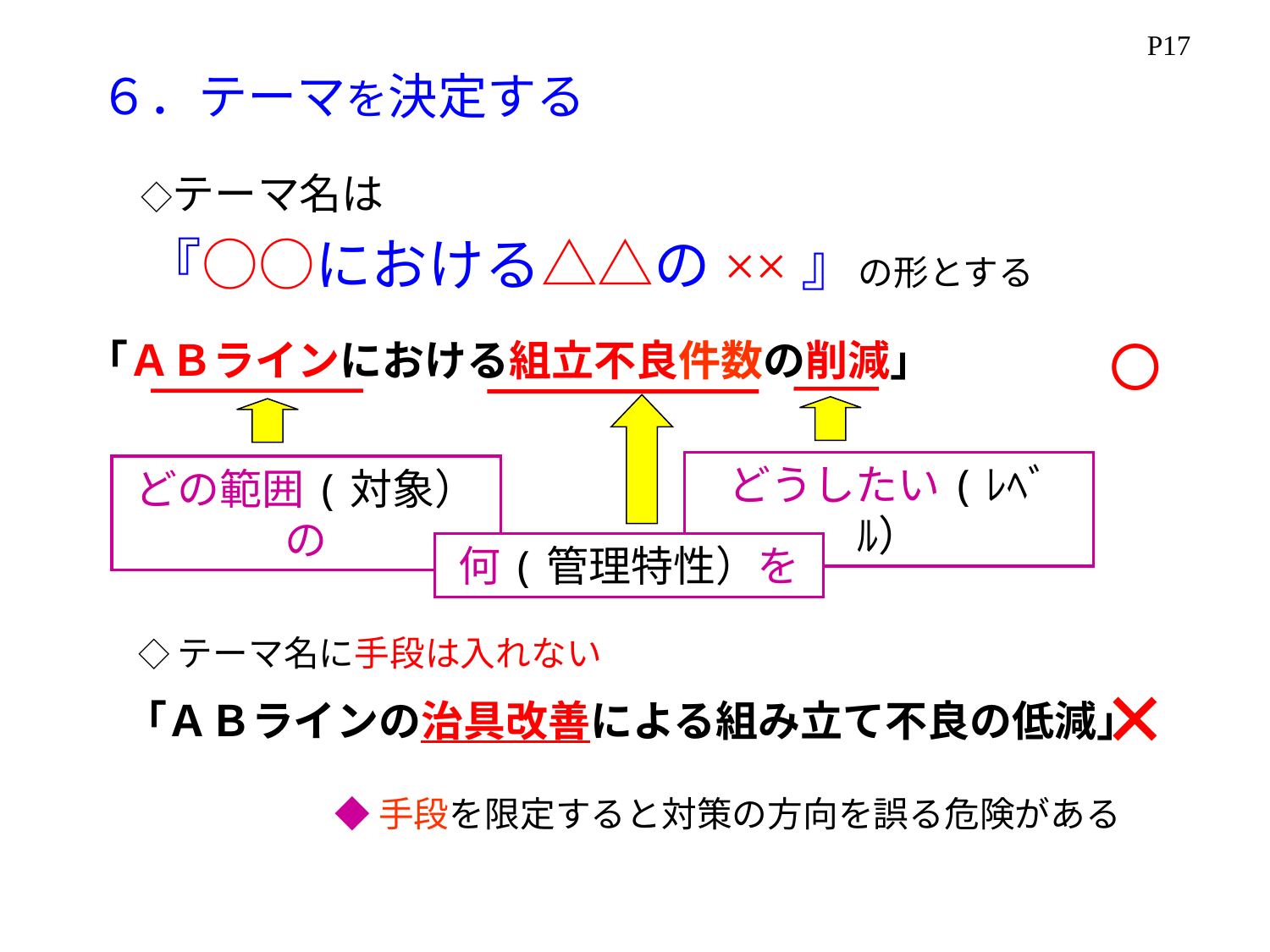

P17
# ６．テーマを決定する
　 ◇テーマ名は
　『○○における△△の××』の形とする
○

どうしたい(ﾚﾍﾞﾙ）
どの範囲(対象）の
何(管理特性）を
「ＡＢラインにおける組立不良件数の削減」

◇テーマ名に手段は入れない
×
　「ＡＢラインの治具改善による組み立て不良の低減」
◆手段を限定すると対策の方向を誤る危険がある